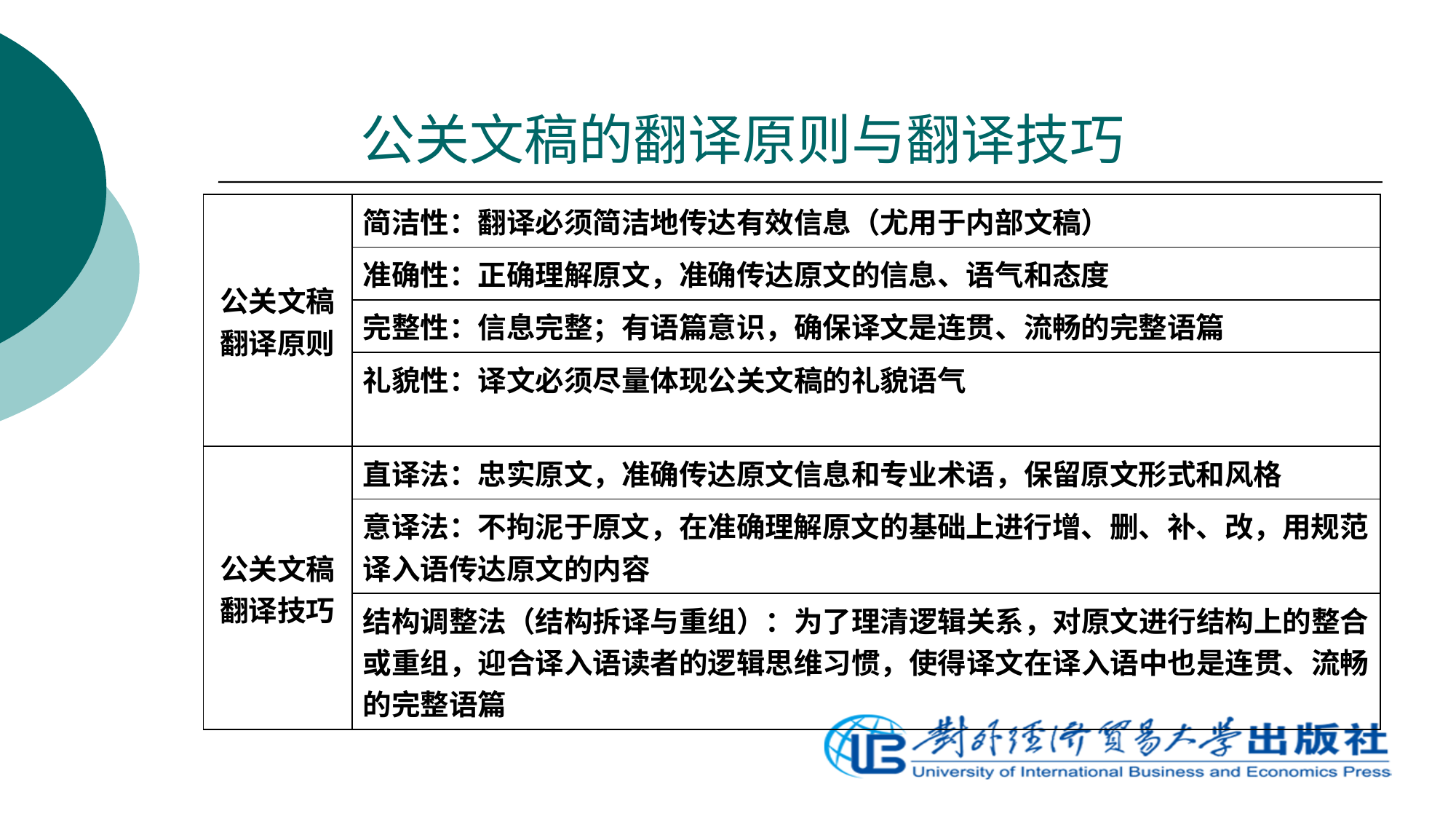

# 公关文稿的翻译原则与翻译技巧
| 公关文稿 翻译原则 | 简洁性：翻译必须简洁地传达有效信息（尤用于内部文稿） |
| --- | --- |
|  | 准确性：正确理解原文，准确传达原文的信息、语气和态度 |
|  | 完整性：信息完整；有语篇意识，确保译文是连贯、流畅的完整语篇 |
|  | 礼貌性：译文必须尽量体现公关文稿的礼貌语气 |
| 公关文稿 翻译技巧 | 直译法：忠实原文，准确传达原文信息和专业术语，保留原文形式和风格 |
|  | 意译法：不拘泥于原文，在准确理解原文的基础上进行增、删、补、改，用规范译入语传达原文的内容 |
|  | 结构调整法（结构拆译与重组）：为了理清逻辑关系，对原文进行结构上的整合或重组，迎合译入语读者的逻辑思维习惯，使得译文在译入语中也是连贯、流畅的完整语篇 |